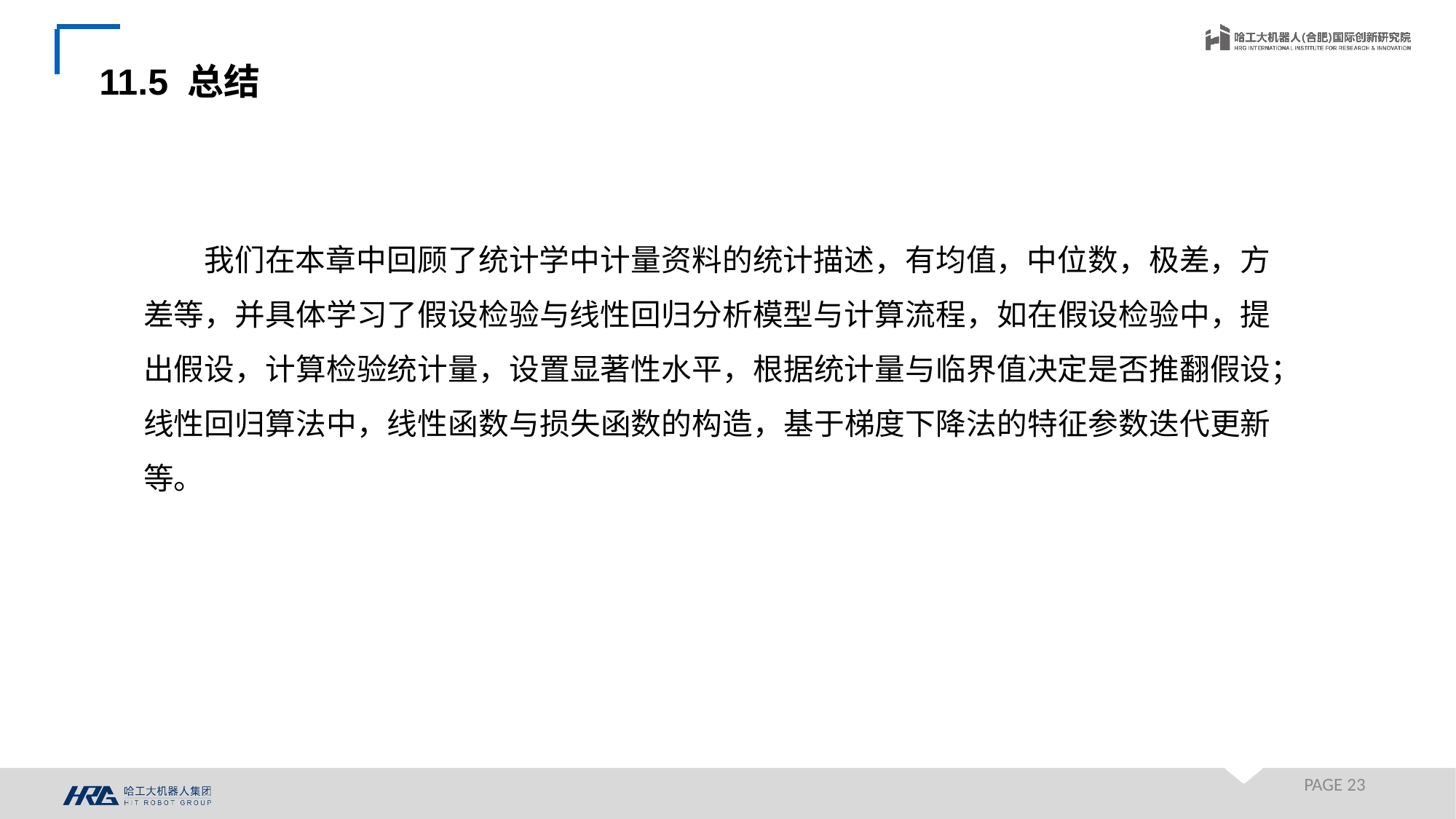

11.5 总结
我们在本章中回顾了统计学中计量资料的统计描述，有均值，中位数，极差，方差等，并具体学习了假设检验与线性回归分析模型与计算流程，如在假设检验中，提出假设，计算检验统计量，设置显著性水平，根据统计量与临界值决定是否推翻假设；线性回归算法中，线性函数与损失函数的构造，基于梯度下降法的特征参数迭代更新等。